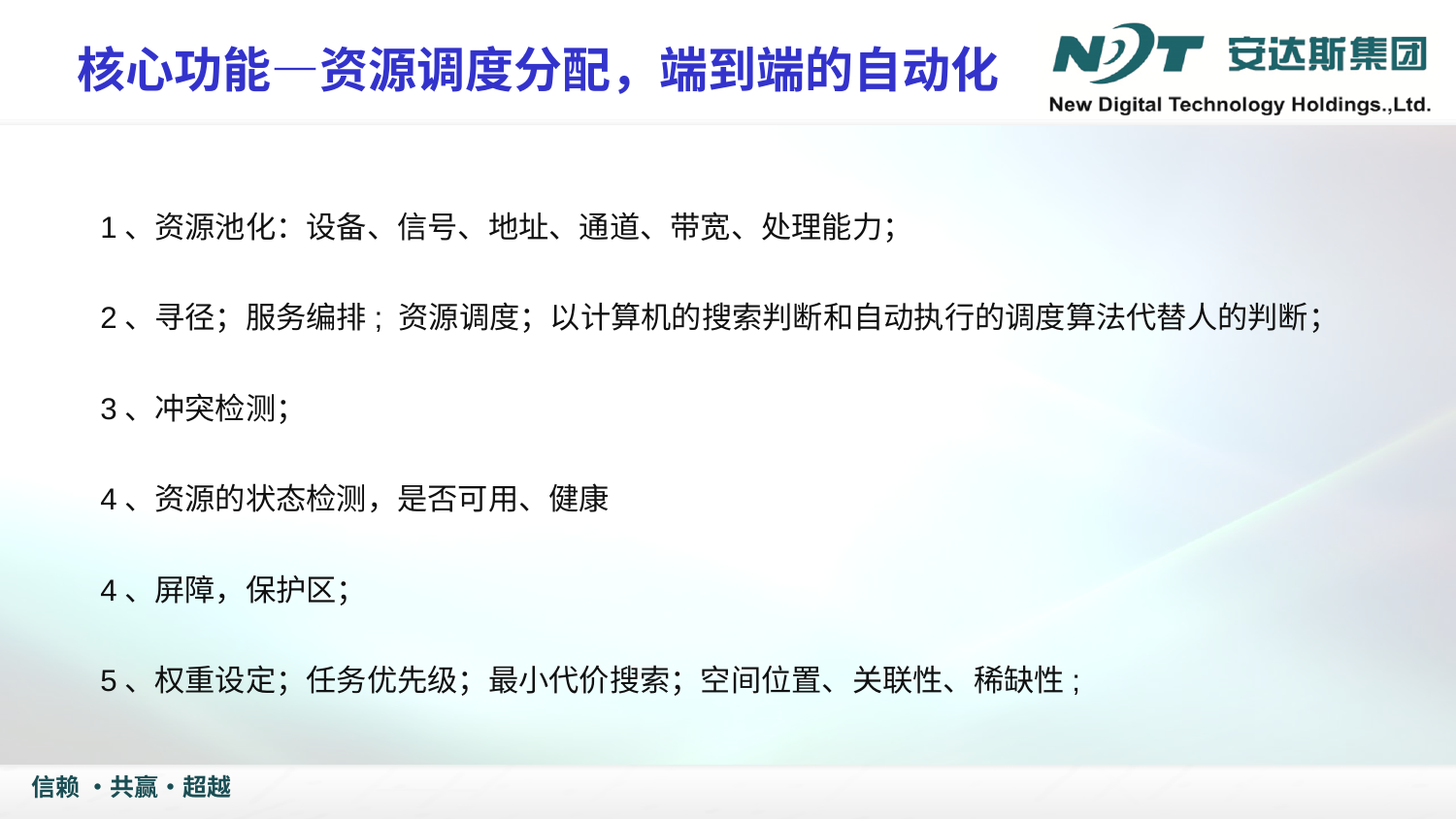

核心功能—资源调度分配，端到端的自动化
1、资源池化：设备、信号、地址、通道、带宽、处理能力；
2、寻径；服务编排; 资源调度；以计算机的搜索判断和自动执行的调度算法代替人的判断；
3、冲突检测；
4、资源的状态检测，是否可用、健康
4、屏障，保护区；
5、权重设定；任务优先级；最小代价搜索；空间位置、关联性、稀缺性;